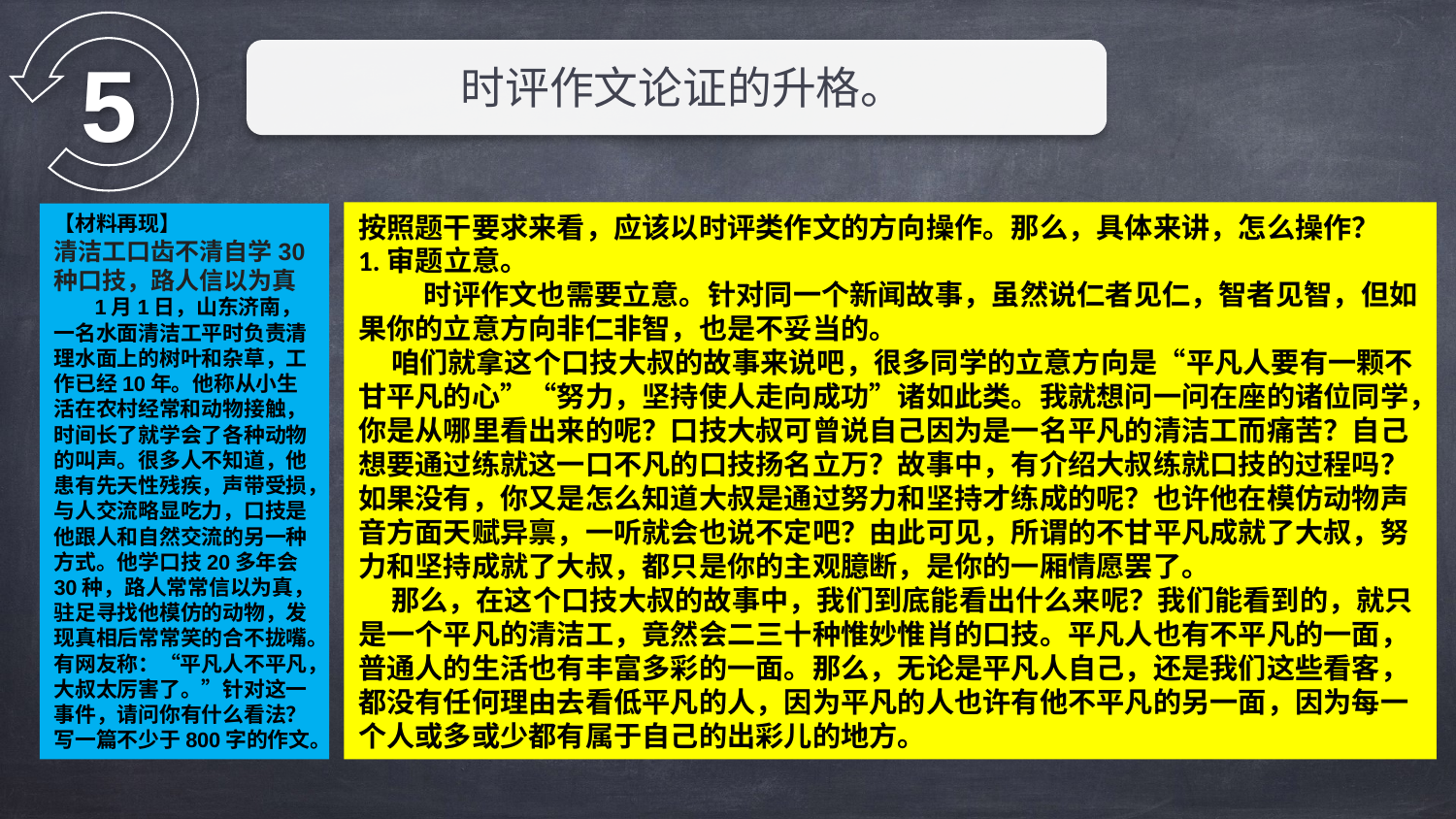

5

时评作文论证的升格。
按照题干要求来看，应该以时评类作文的方向操作。那么，具体来讲，怎么操作？
1.审题立意。
         时评作文也需要立意。针对同一个新闻故事，虽然说仁者见仁，智者见智，但如果你的立意方向非仁非智，也是不妥当的。
    咱们就拿这个口技大叔的故事来说吧，很多同学的立意方向是“平凡人要有一颗不甘平凡的心”“努力，坚持使人走向成功”诸如此类。我就想问一问在座的诸位同学，你是从哪里看出来的呢？口技大叔可曾说自己因为是一名平凡的清洁工而痛苦？自己想要通过练就这一口不凡的口技扬名立万？故事中，有介绍大叔练就口技的过程吗？如果没有，你又是怎么知道大叔是通过努力和坚持才练成的呢？也许他在模仿动物声音方面天赋异禀，一听就会也说不定吧？由此可见，所谓的不甘平凡成就了大叔，努力和坚持成就了大叔，都只是你的主观臆断，是你的一厢情愿罢了。
    那么，在这个口技大叔的故事中，我们到底能看出什么来呢？我们能看到的，就只是一个平凡的清洁工，竟然会二三十种惟妙惟肖的口技。平凡人也有不平凡的一面，普通人的生活也有丰富多彩的一面。那么，无论是平凡人自己，还是我们这些看客，都没有任何理由去看低平凡的人，因为平凡的人也许有他不平凡的另一面，因为每一个人或多或少都有属于自己的出彩儿的地方。
【材料再现】
清洁工口齿不清自学30种口技，路人信以为真
       1月1日，山东济南，一名水面清洁工平时负责清理水面上的树叶和杂草，工作已经10年。他称从小生活在农村经常和动物接触，时间长了就学会了各种动物的叫声。很多人不知道，他患有先天性残疾，声带受损，与人交流略显吃力，口技是他跟人和自然交流的另一种方式。他学口技20多年会30种，路人常常信以为真，驻足寻找他模仿的动物，发现真相后常常笑的合不拢嘴。有网友称：“平凡人不平凡，大叔太厉害了。”针对这一事件，请问你有什么看法？写一篇不少于800字的作文。